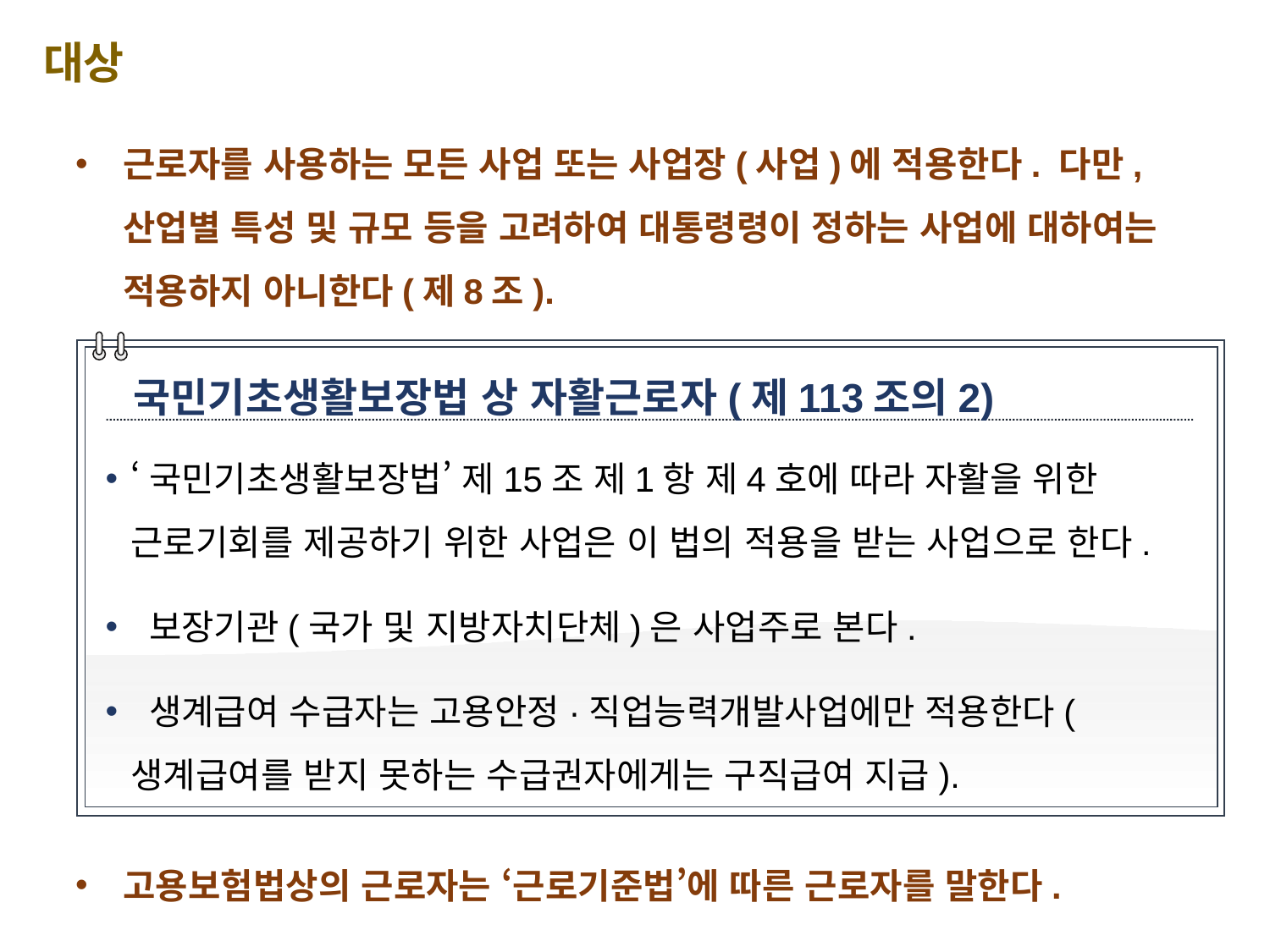

대상
근로자를 사용하는 모든 사업 또는 사업장(사업)에 적용한다. 다만, 산업별 특성 및 규모 등을 고려하여 대통령령이 정하는 사업에 대하여는 적용하지 아니한다(제8조).

국민기초생활보장법 상 자활근로자(제113조의2)

‘국민기초생활보장법’ 제15조 제1항 제4호에 따라 자활을 위한 근로기회를 제공하기 위한 사업은 이 법의 적용을 받는 사업으로 한다.
 보장기관(국가 및 지방자치단체)은 사업주로 본다.
 생계급여 수급자는 고용안정·직업능력개발사업에만 적용한다(생계급여를 받지 못하는 수급권자에게는 구직급여 지급).
고용보험법상의 근로자는 ‘근로기준법’에 따른 근로자를 말한다.